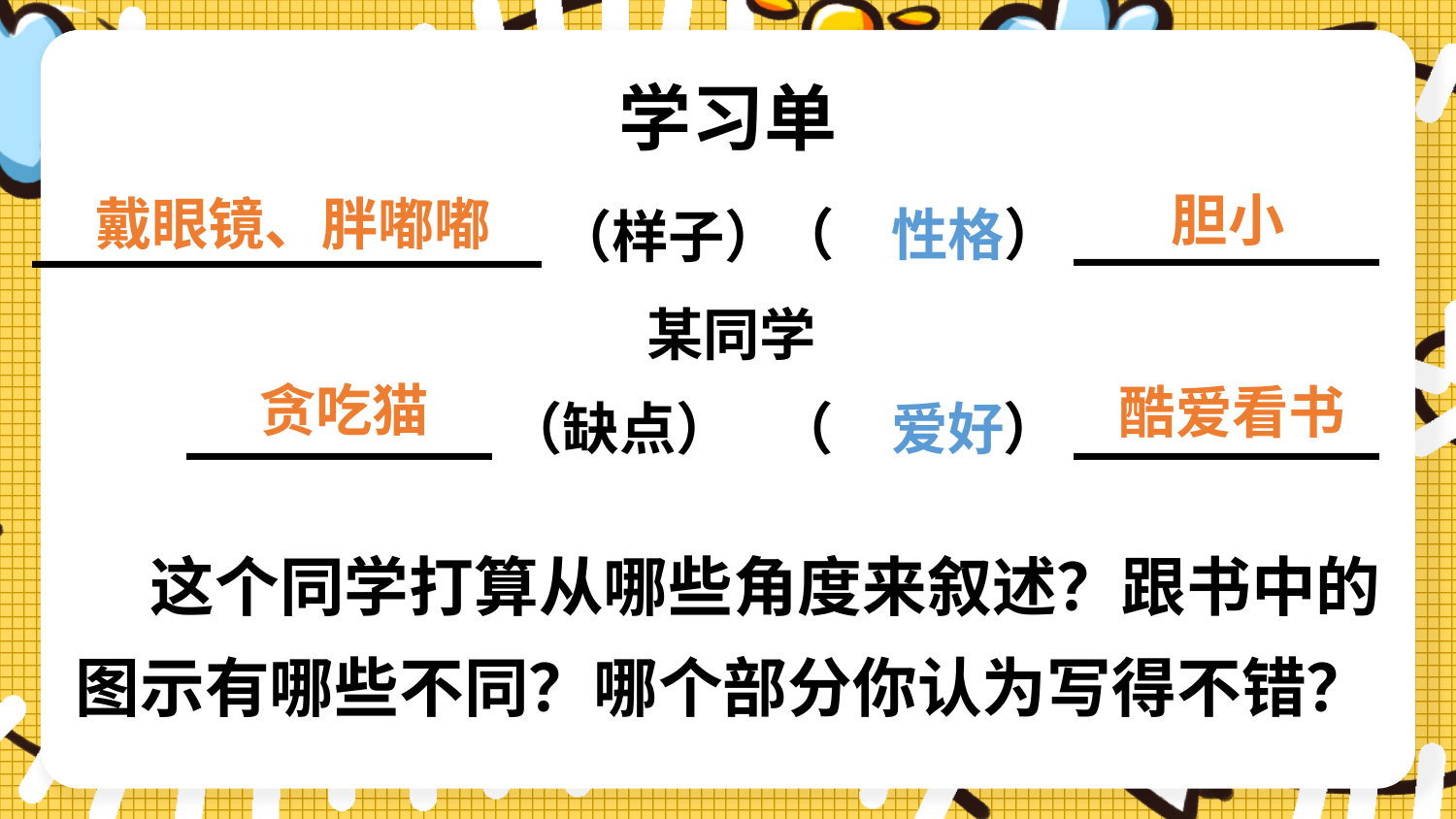

学习单
胆小
戴眼镜、胖嘟嘟
（　　　）_________
性格
_______________（样子）
某同学
贪吃猫
酷爱看书
_________（缺点）
　（　　　）_________
爱好
    这个同学打算从哪些角度来叙述？跟书中的图示有哪些不同？哪个部分你认为写得不错？